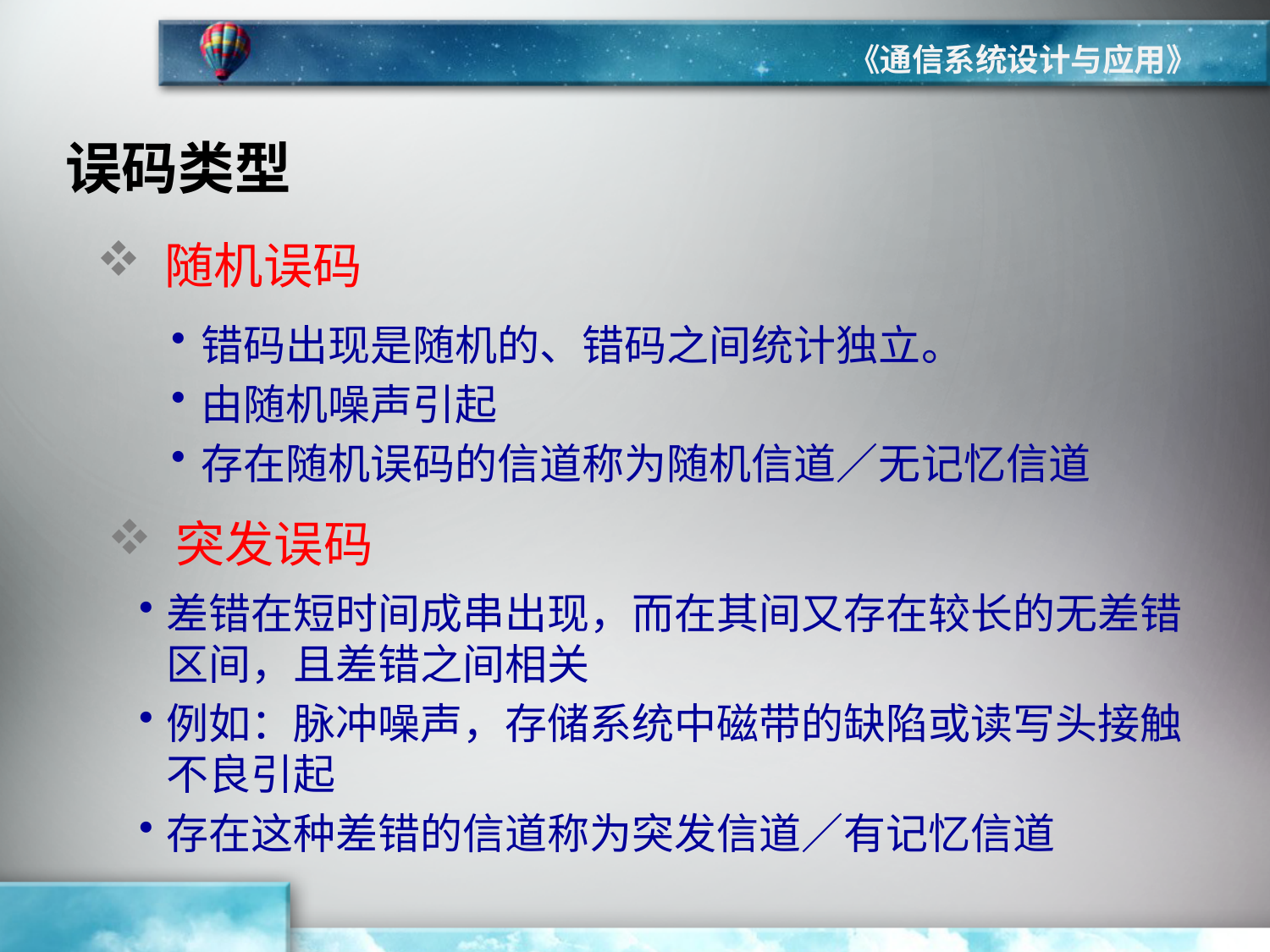

《通信系统设计与应用》
误码类型
 随机误码
错码出现是随机的、错码之间统计独立。
由随机噪声引起
存在随机误码的信道称为随机信道／无记忆信道
 突发误码
差错在短时间成串出现，而在其间又存在较长的无差错区间，且差错之间相关
例如：脉冲噪声，存储系统中磁带的缺陷或读写头接触不良引起
存在这种差错的信道称为突发信道／有记忆信道